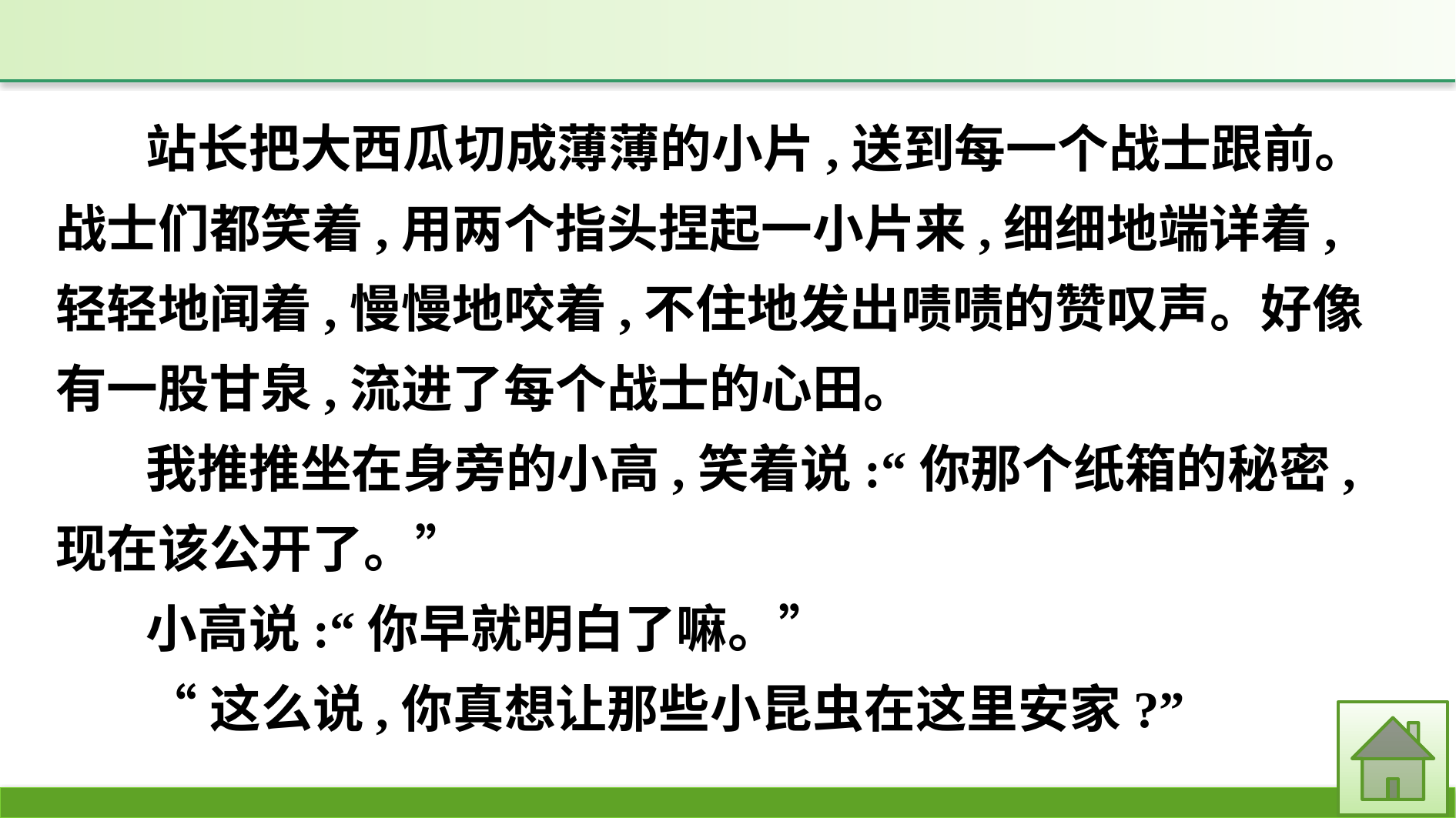

站长把大西瓜切成薄薄的小片,送到每一个战士跟前。战士们都笑着,用两个指头捏起一小片来,细细地端详着,轻轻地闻着,慢慢地咬着,不住地发出啧啧的赞叹声。好像有一股甘泉,流进了每个战士的心田。
我推推坐在身旁的小高,笑着说:“你那个纸箱的秘密,现在该公开了。”
小高说:“你早就明白了嘛。”
“这么说,你真想让那些小昆虫在这里安家?”